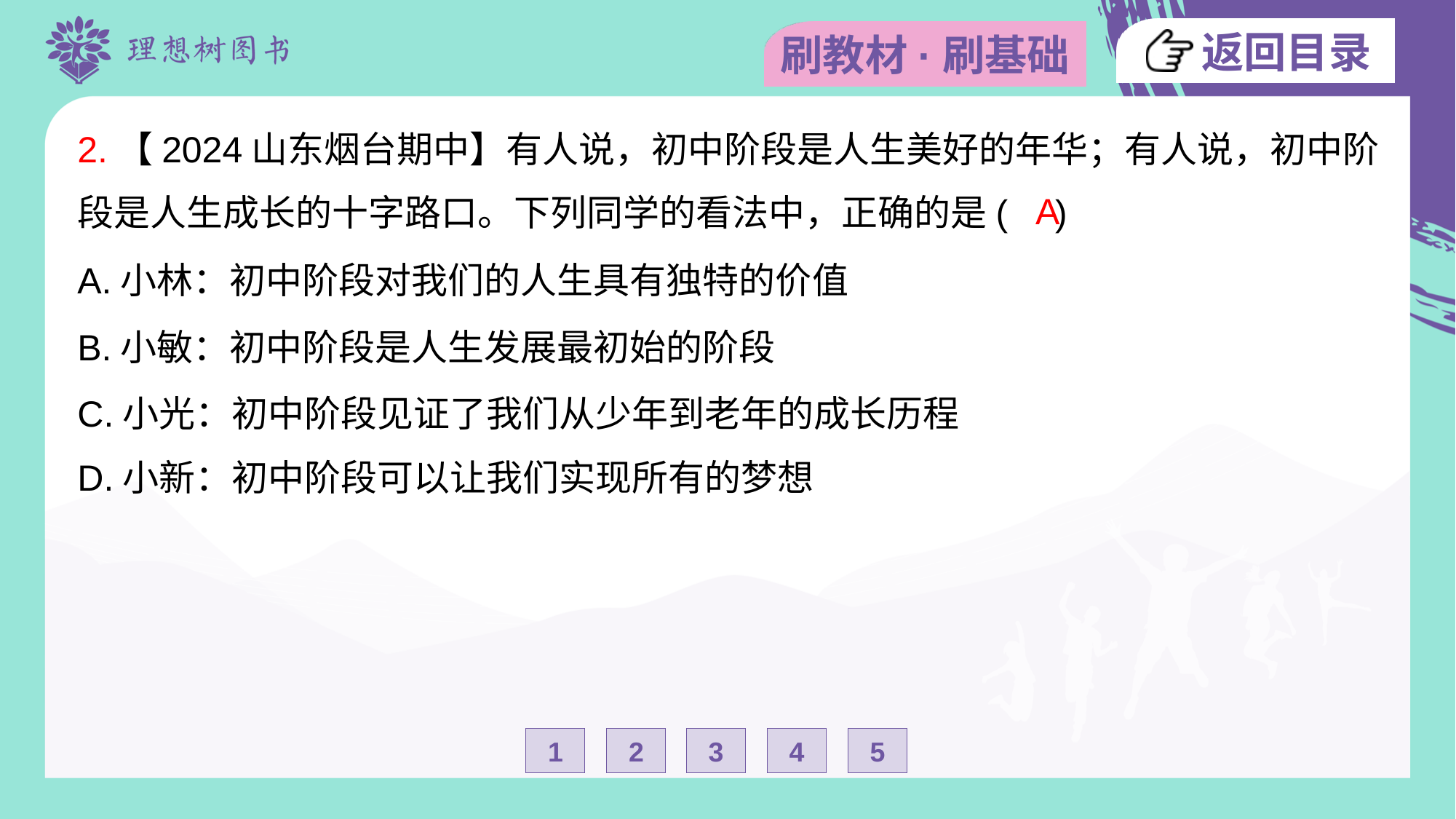

2.【2024山东烟台期中】有人说，初中阶段是人生美好的年华；有人说，初中阶
段是人生成长的十字路口。下列同学的看法中，正确的是(     )
A
A.小林：初中阶段对我们的人生具有独特的价值
B.小敏：初中阶段是人生发展最初始的阶段
C.小光：初中阶段见证了我们从少年到老年的成长历程
D.小新：初中阶段可以让我们实现所有的梦想